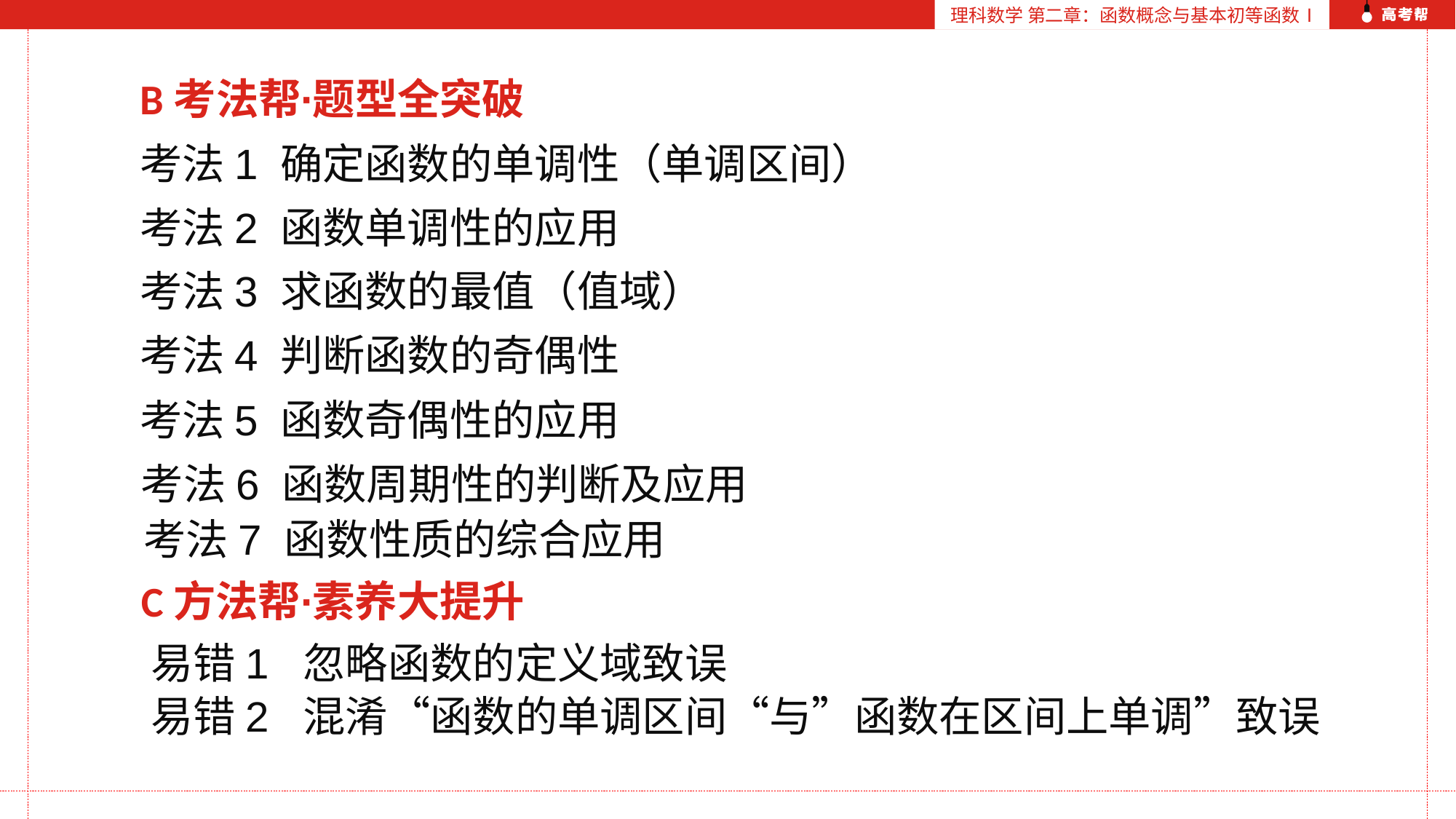

理科数学 第二章：函数概念与基本初等函数Ⅰ
B考法帮∙题型全突破
考法1 确定函数的单调性（单调区间）
考法2 函数单调性的应用
考法3 求函数的最值（值域）
考法4 判断函数的奇偶性
考法5 函数奇偶性的应用

考法6 函数周期性的判断及应用
考法7 函数性质的综合应用
C方法帮∙素养大提升
易错1  忽略函数的定义域致误
易错2  混淆“函数的单调区间“与”函数在区间上单调”致误